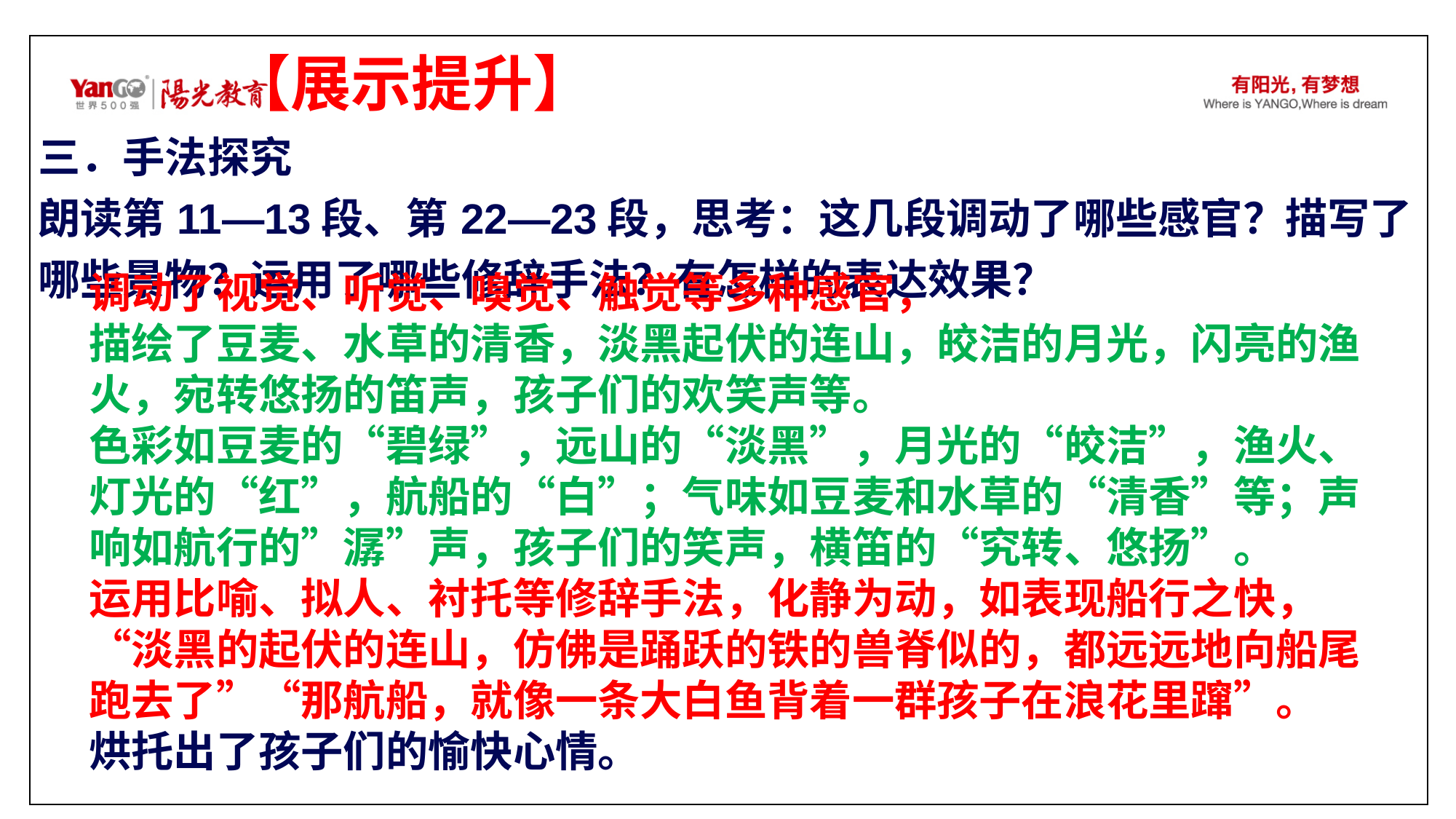

| 【展示提升】 三．手法探究 朗读第11—13段、第22—23段，思考：这几段调动了哪些感官？描写了哪些景物？运用了哪些修辞手法？有怎样的表达效果？ |
| --- |
调动了视觉、听觉、嗅觉、触觉等多种感官，
描绘了豆麦、水草的清香，淡黑起伏的连山，皎洁的月光，闪亮的渔火，宛转悠扬的笛声，孩子们的欢笑声等。
色彩如豆麦的“碧绿”，远山的“淡黑”，月光的“皎洁”，渔火、灯光的“红”，航船的“白”；气味如豆麦和水草的“清香”等；声响如航行的”潺”声，孩子们的笑声，横笛的“究转、悠扬”。
运用比喻、拟人、衬托等修辞手法，化静为动，如表现船行之快，“淡黑的起伏的连山，仿佛是踊跃的铁的兽脊似的，都远远地向船尾跑去了”“那航船，就像一条大白鱼背着一群孩子在浪花里蹿”。
烘托出了孩子们的愉快心情。